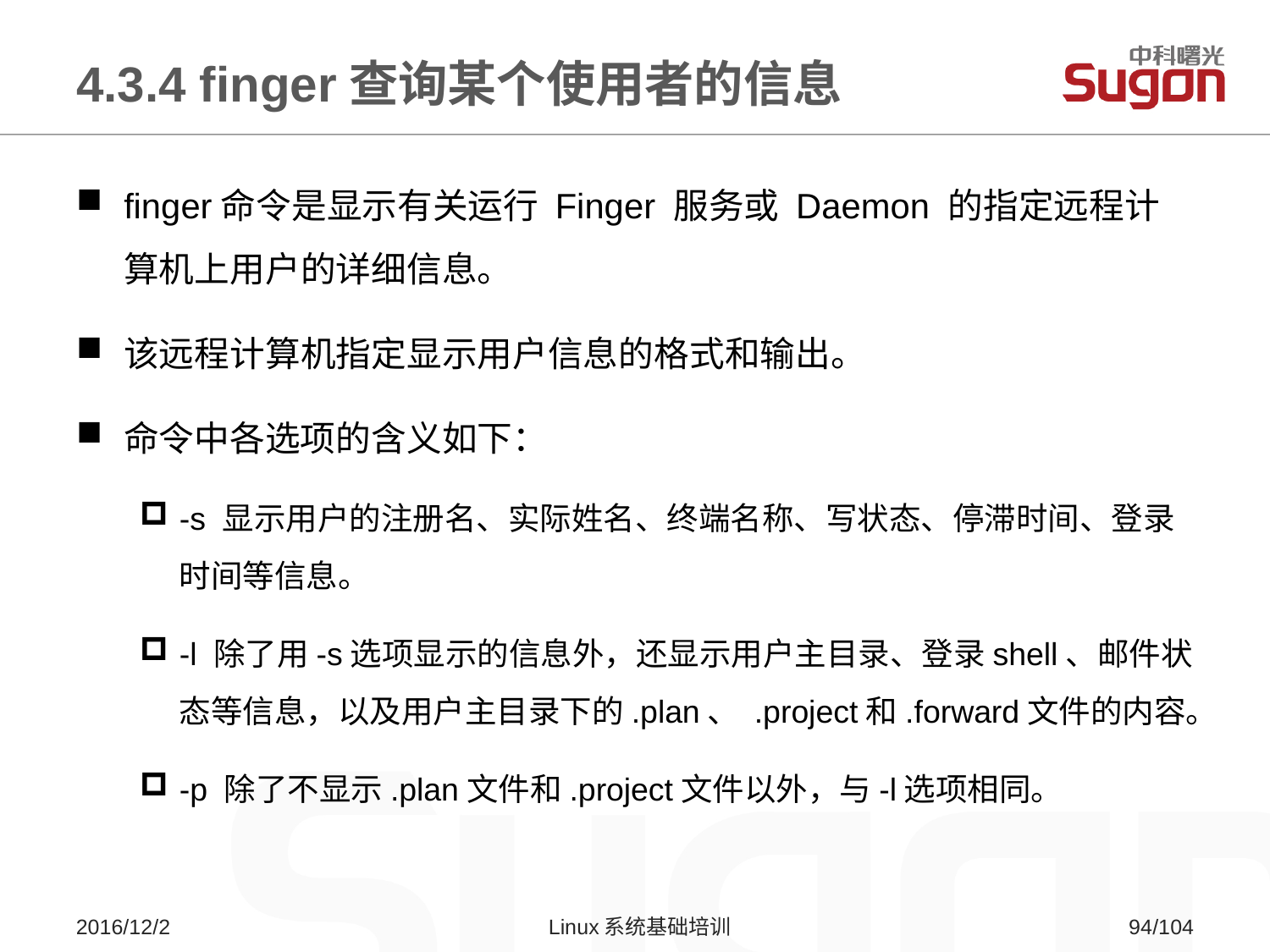

# 4.3.4 finger查询某个使用者的信息
finger命令是显示有关运行 Finger 服务或 Daemon 的指定远程计算机上用户的详细信息。
该远程计算机指定显示用户信息的格式和输出。
命令中各选项的含义如下：
-s 显示用户的注册名、实际姓名、终端名称、写状态、停滞时间、登录时间等信息。
-l 除了用-s选项显示的信息外，还显示用户主目录、登录shell、邮件状态等信息，以及用户主目录下的.plan、 .project和.forward文件的内容。
-p 除了不显示.plan文件和.project文件以外，与-l选项相同。